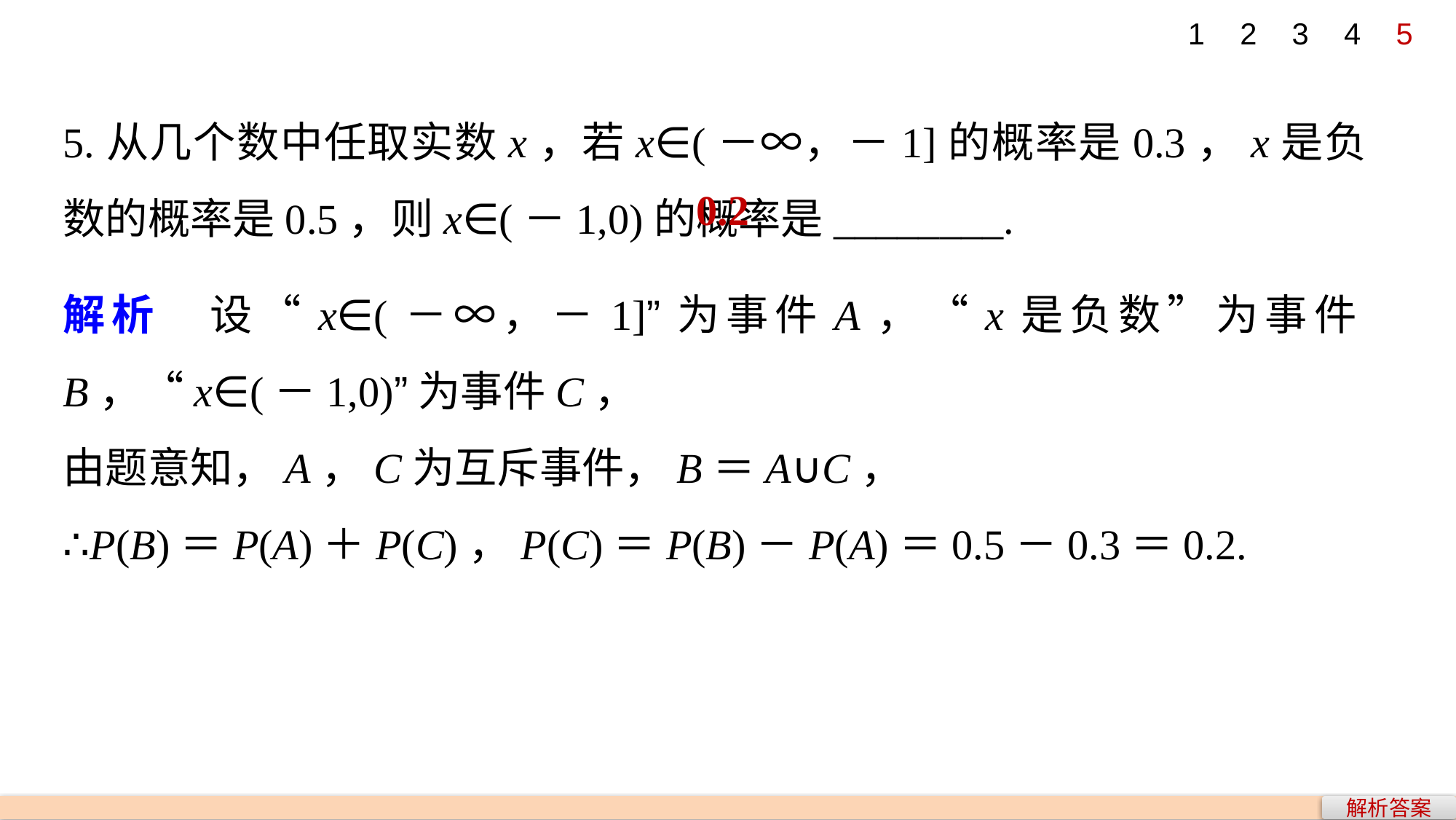

1
2
3
4
5
5.从几个数中任取实数x，若x∈(－∞，－1]的概率是0.3，x是负数的概率是0.5，则x∈(－1,0)的概率是________.
0.2
解析　设“x∈(－∞，－1]”为事件A，“x是负数”为事件B，“x∈(－1,0)”为事件C，
由题意知，A，C为互斥事件，B＝A∪C，
∴P(B)＝P(A)＋P(C)，P(C)＝P(B)－P(A)＝0.5－0.3＝0.2.
解析答案